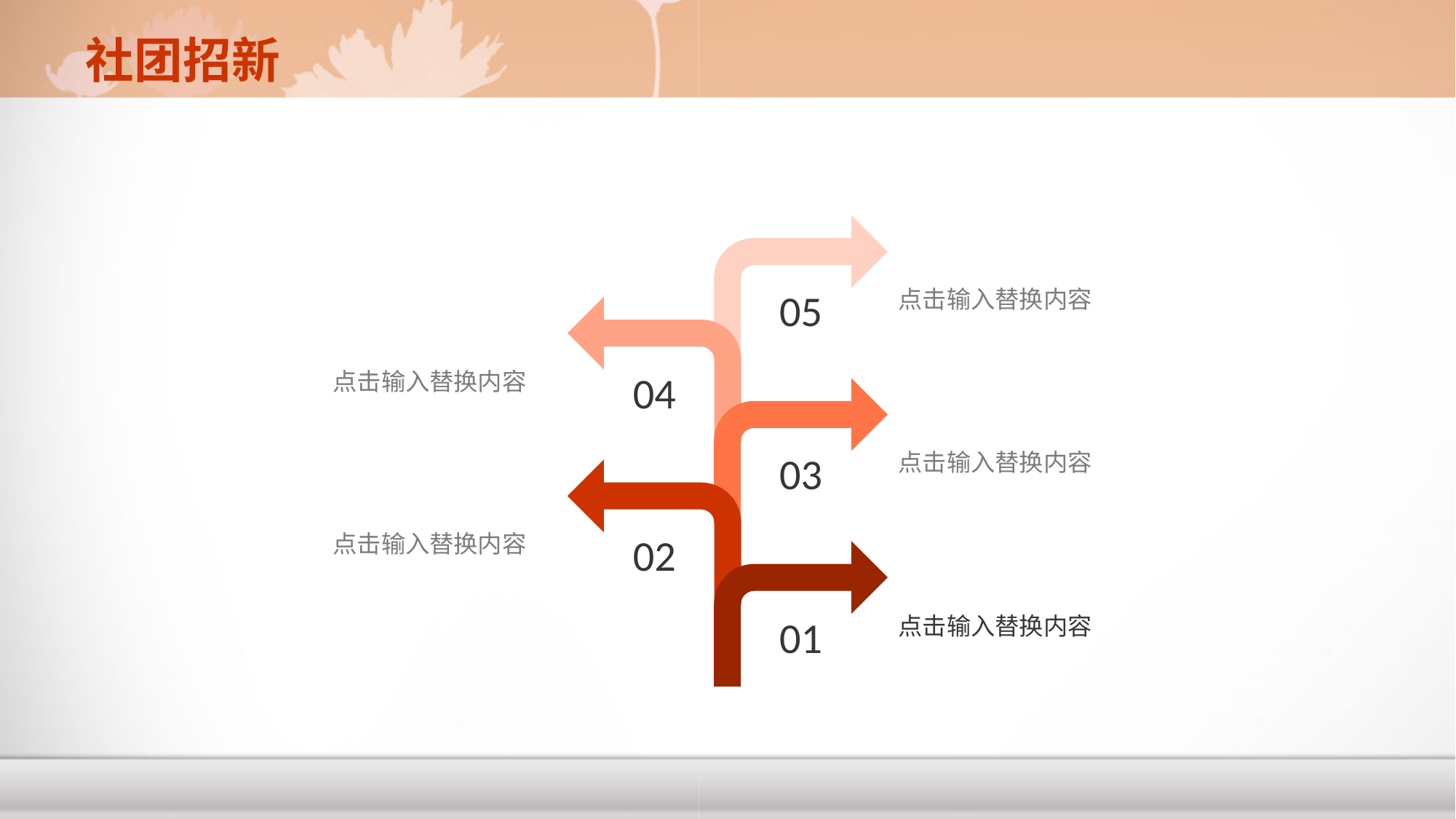

社团招新

点击输入替换内容

05

点击输入替换内容

04

点击输入替换内容

03

点击输入替换内容

02

点击输入替换内容
01